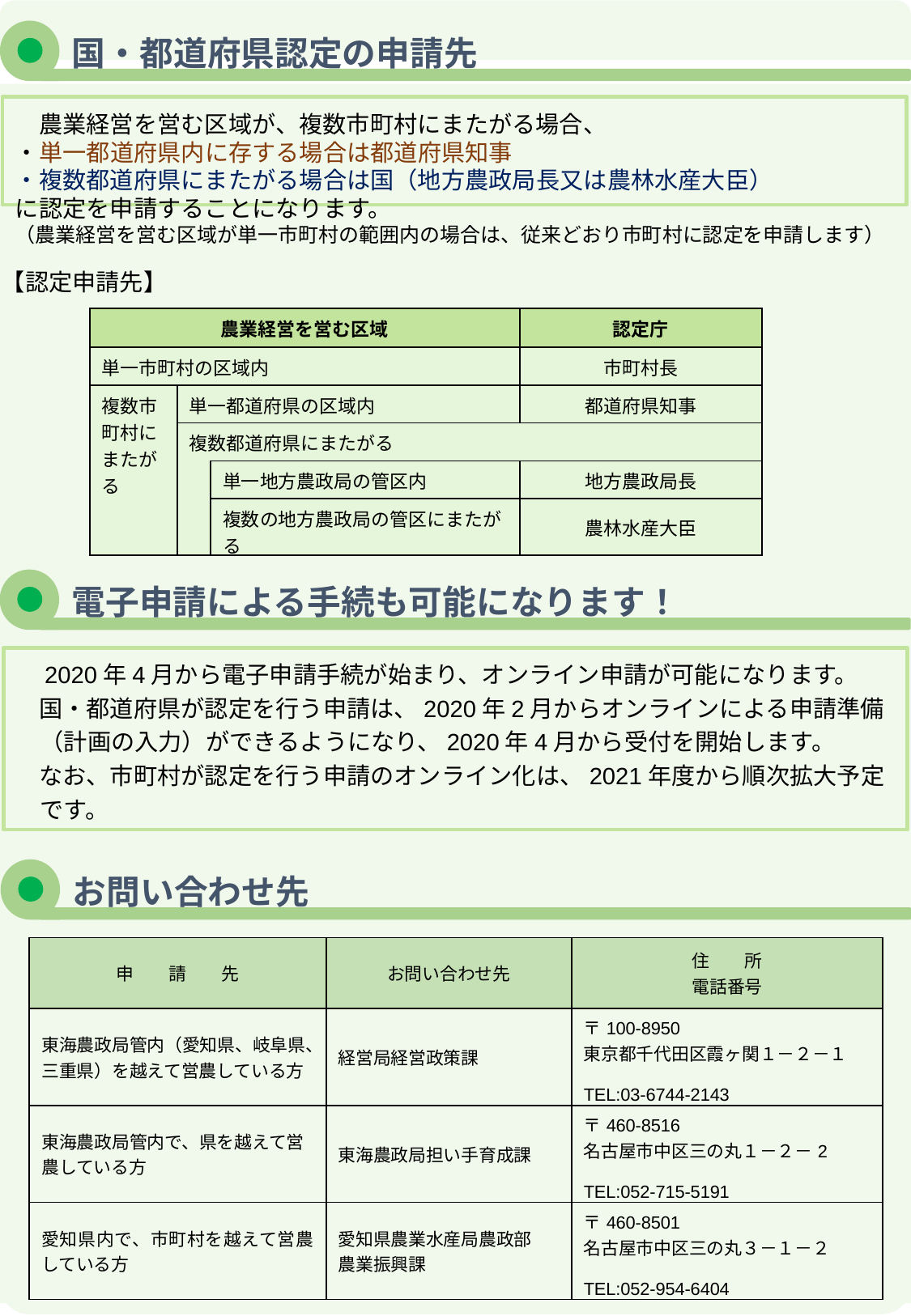

国・都道府県認定の申請先

　農業経営を営む区域が、複数市町村にまたがる場合、
・単一都道府県内に存する場合は都道府県知事
・複数都道府県にまたがる場合は国（地方農政局長又は農林水産大臣）
に認定を申請することになります。
（農業経営を営む区域が単一市町村の範囲内の場合は、従来どおり市町村に認定を申請します）
【認定申請先】
| 農業経営を営む区域 |  |  | 認定庁 |
| --- | --- | --- | --- |
| 単一市町村の区域内 |  |  | 市町村長 |
| 複数市町村にまたがる | 単一都道府県の区域内 |  | 都道府県知事 |
|  | 複数都道府県にまたがる |  |  |
|  |  | 単一地方農政局の管区内 | 地方農政局長 |
|  |  | 複数の地方農政局の管区にまたがる | 農林水産大臣 |
電子申請による手続も可能になります！

　2020年4月から電子申請手続が始まり、オンライン申請が可能になります。
　国・都道府県が認定を行う申請は、2020年2月からオンラインによる申請準備（計画の入力）ができるようになり、2020年4月から受付を開始します。
　なお、市町村が認定を行う申請のオンライン化は、2021年度から順次拡大予定です。
お問い合わせ先

| 申　　請　　先 | お問い合わせ先 | 住　　所 電話番号 |
| --- | --- | --- |
| 東海農政局管内（愛知県、岐阜県、三重県）を越えて営農している方 | 経営局経営政策課 | 〒100-8950 東京都千代田区霞ヶ関１－２－１ TEL:03-6744-2143 |
| 東海農政局管内で、県を越えて営農している方 | 東海農政局担い手育成課 | 〒460-8516 名古屋市中区三の丸１－２－2 TEL:052-715-5191 |
| 愛知県内で、市町村を越えて営農している方 | 愛知県農業水産局農政部 農業振興課 | 〒460-8501 名古屋市中区三の丸３－１－２ TEL:052-954-6404 |